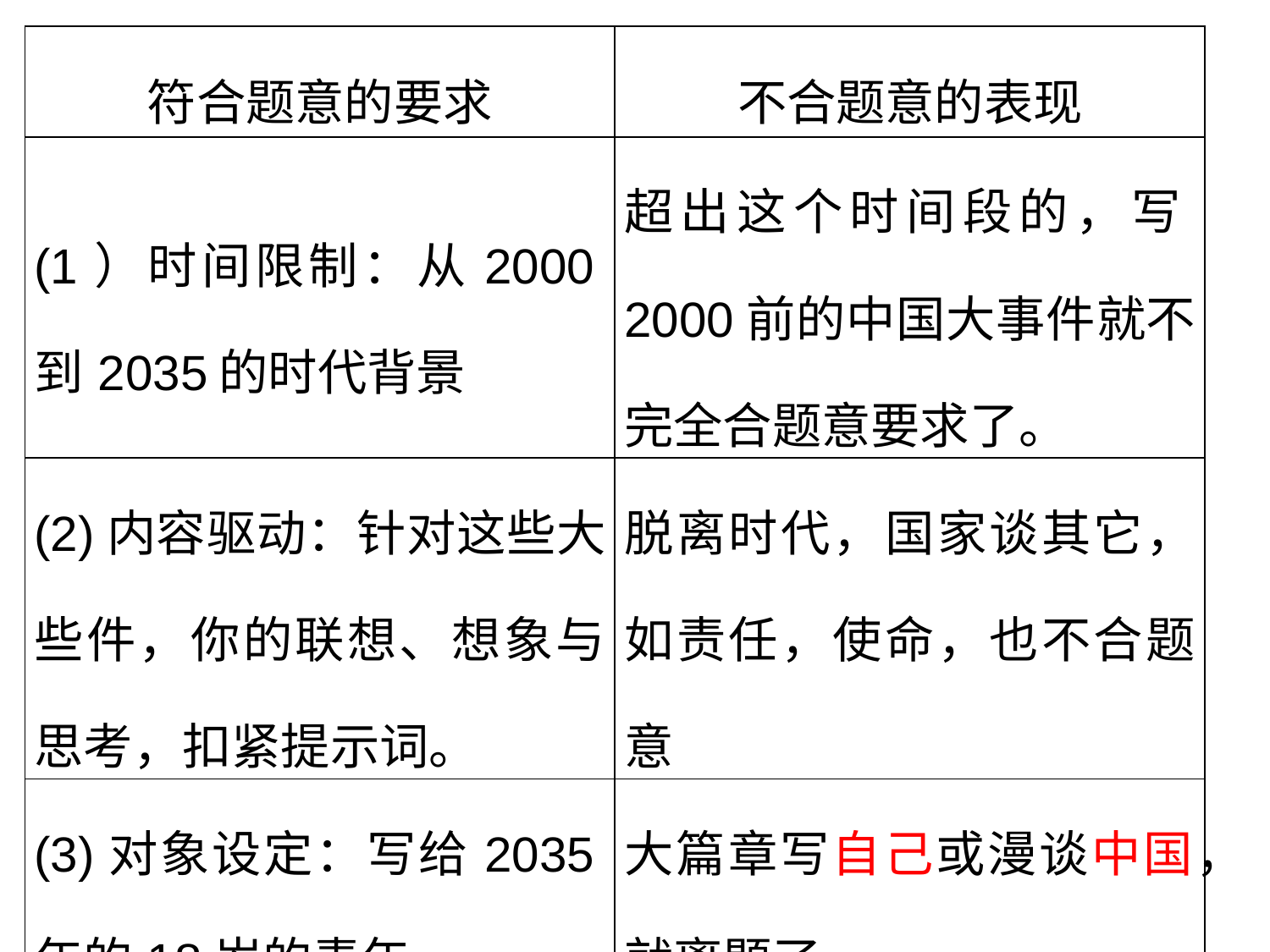

| 符合题意的要求 | 不合题意的表现 |
| --- | --- |
| (1）时间限制：从2000到2035的时代背景 | 超出这个时间段的，写2000前的中国大事件就不完全合题意要求了。 |
| (2)内容驱动：针对这些大些件，你的联想、想象与思考，扣紧提示词。 | 脱离时代，国家谈其它，如责任，使命，也不合题意 |
| (3)对象设定：写给2035年的18岁的青年 | 大篇章写自己或漫谈中国，就离题了。 |